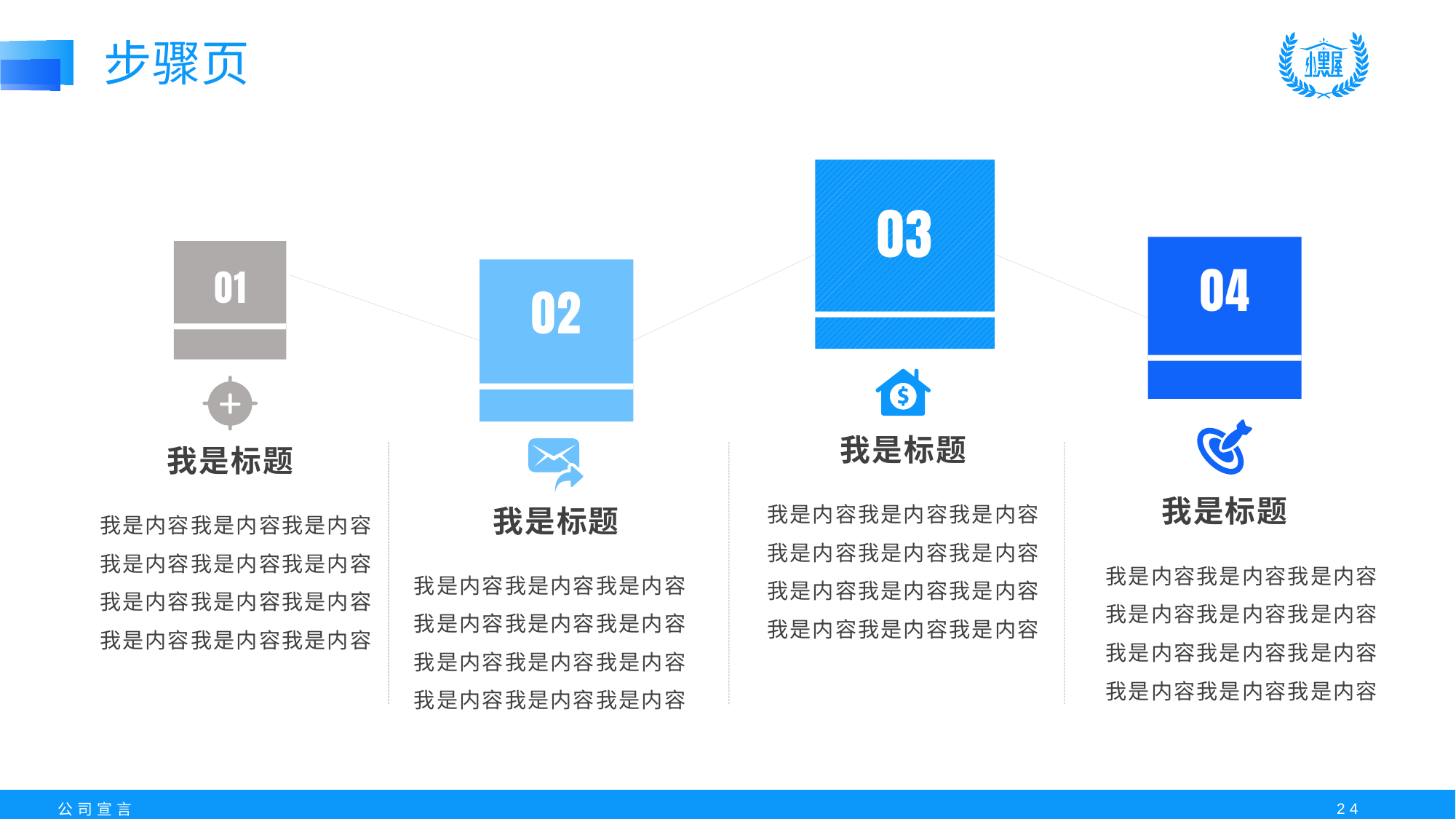

步骤页
03

04
01
02

我是标题
我是标题

我是内容我是内容我是内容
我是内容我是内容我是内容
我是内容我是内容我是内容
我是内容我是内容我是内容
我是标题
我是内容我是内容我是内容
我是内容我是内容我是内容
我是内容我是内容我是内容
我是内容我是内容我是内容
我是标题
我是内容我是内容我是内容
我是内容我是内容我是内容
我是内容我是内容我是内容
我是内容我是内容我是内容
我是内容我是内容我是内容
我是内容我是内容我是内容
我是内容我是内容我是内容
我是内容我是内容我是内容
24